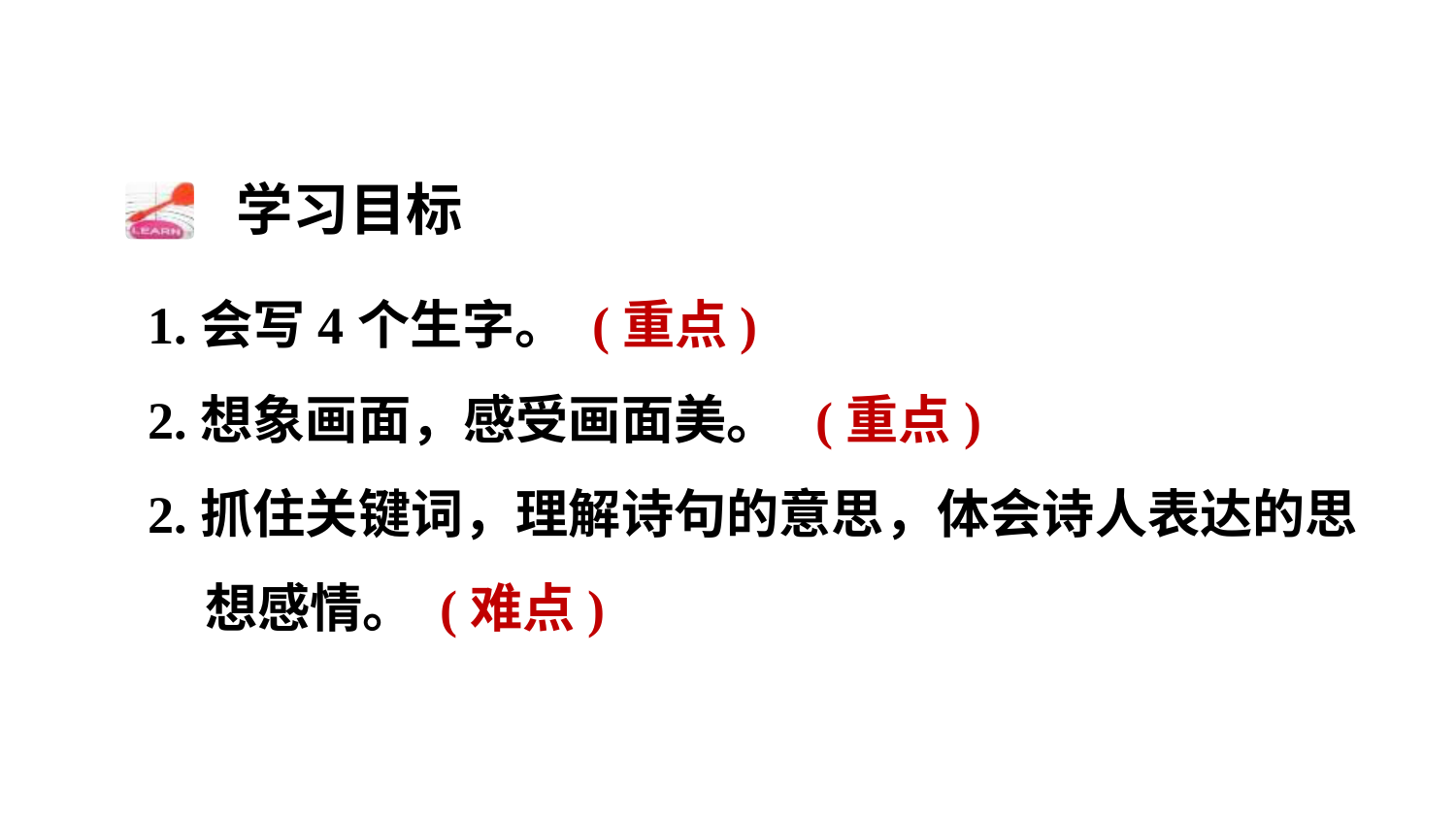

学习目标

1.会写4个生字。 (重点)
2.想象画面，感受画面美。  (重点)
2.抓住关键词，理解诗句的意思，体会诗人表达的思想感情。 (难点)